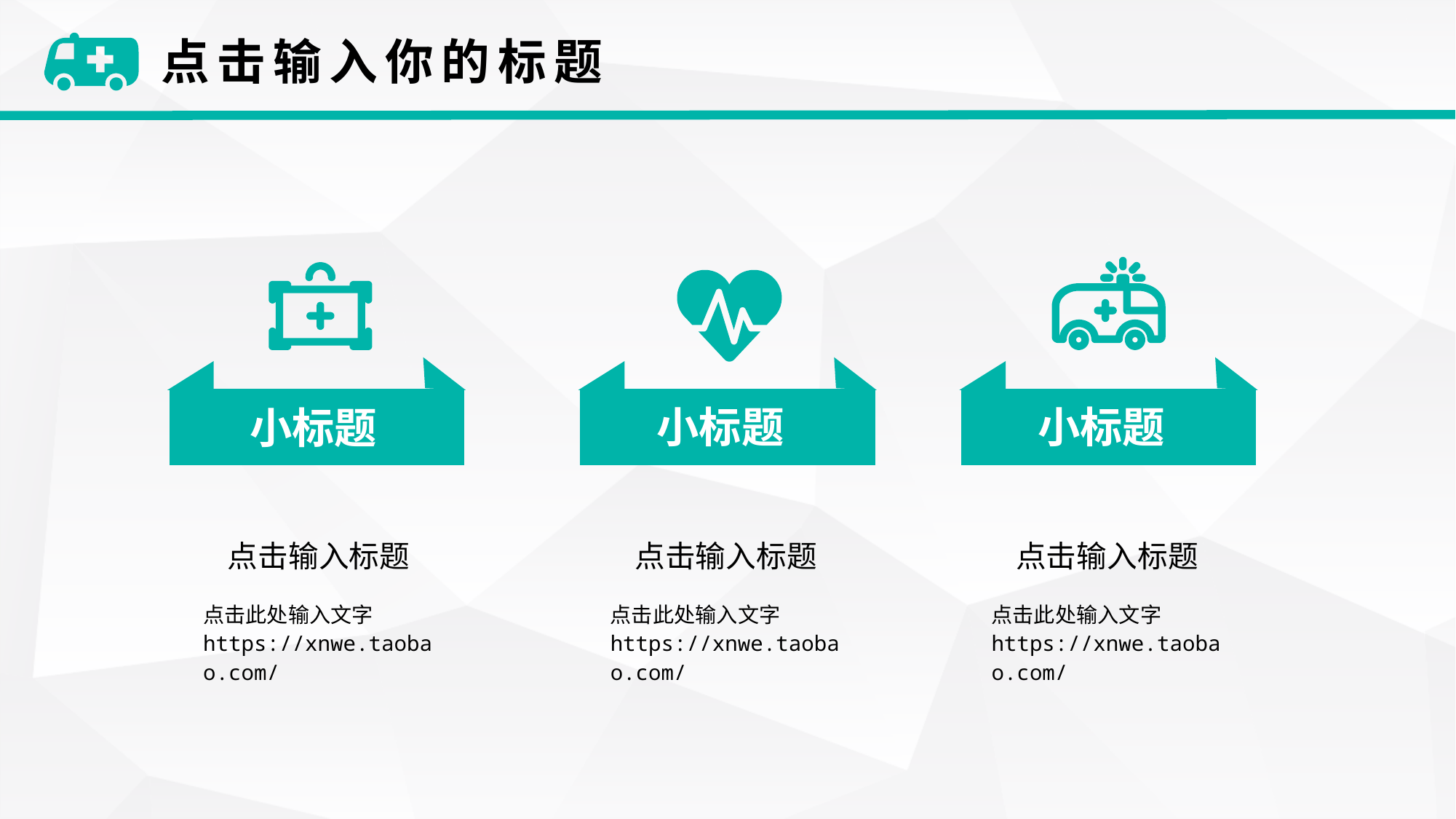

点击输入你的标题

小标题

小标题

小标题
点击输入标题
点击此处输入文字 https://xnwe.taobao.com/
点击输入标题
点击此处输入文字 https://xnwe.taobao.com/
点击输入标题
点击此处输入文字 https://xnwe.taobao.com/